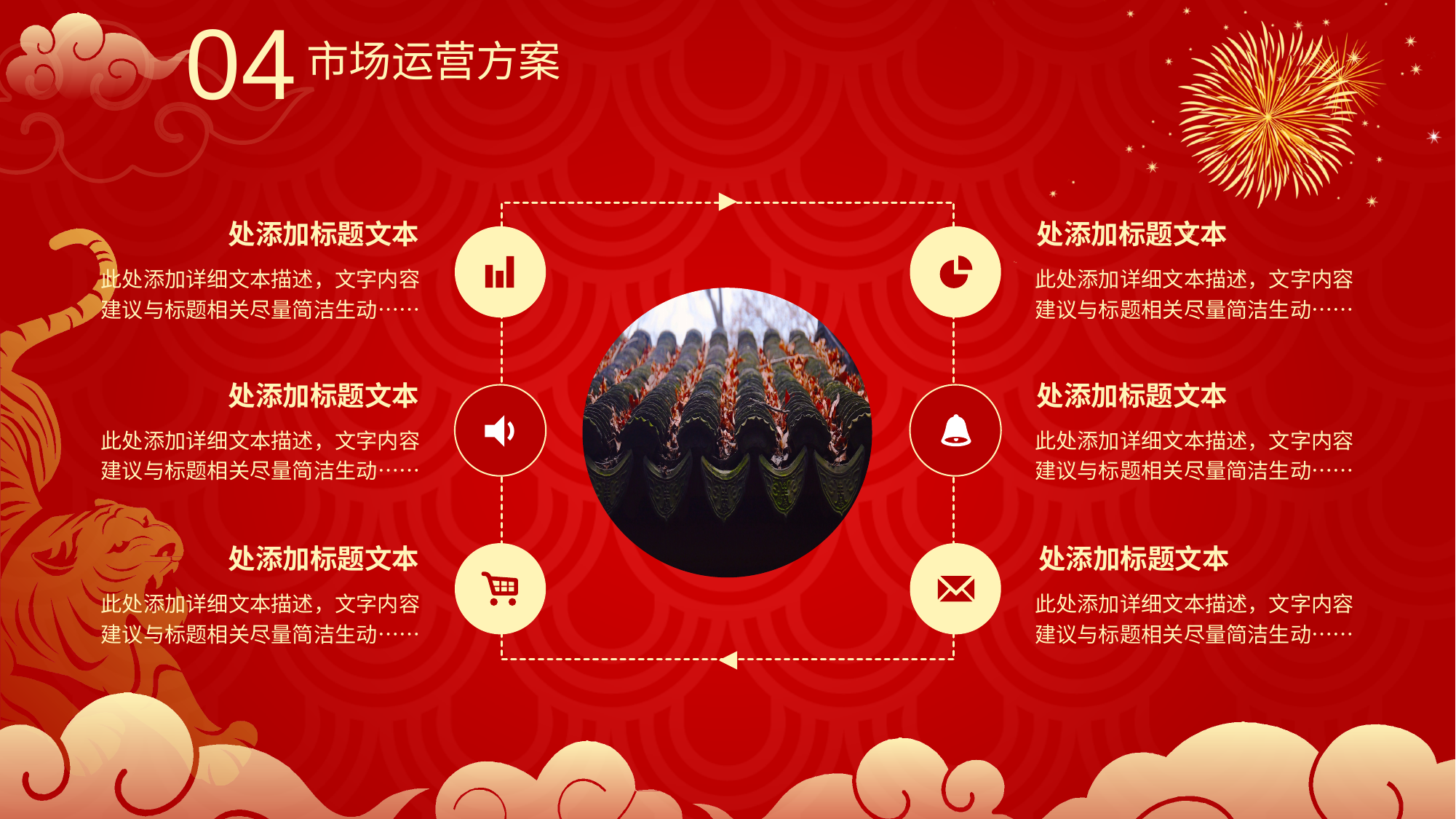

04
市场运营方案

处添加标题文本
此处添加详细文本描述，文字内容建议与标题相关尽量简洁生动……
处添加标题文本
此处添加详细文本描述，文字内容建议与标题相关尽量简洁生动……

处添加标题文本
此处添加详细文本描述，文字内容建议与标题相关尽量简洁生动……
处添加标题文本
此处添加详细文本描述，文字内容建议与标题相关尽量简洁生动……

处添加标题文本
此处添加详细文本描述，文字内容建议与标题相关尽量简洁生动……
处添加标题文本
此处添加详细文本描述，文字内容建议与标题相关尽量简洁生动……